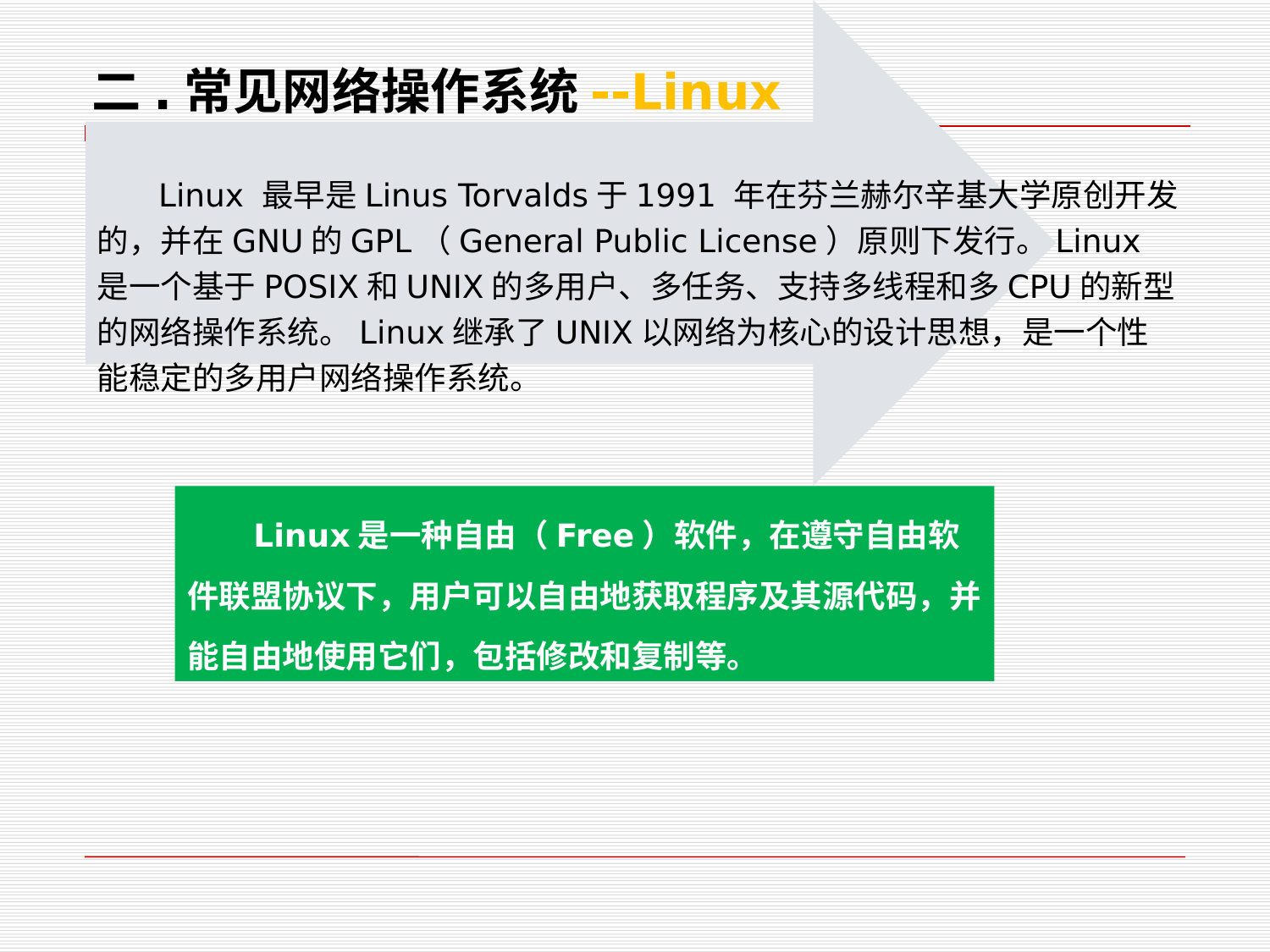

二.常见网络操作系统--Linux
      Linux 最早是Linus Torvalds于1991 年在芬兰赫尔辛基大学原创开发的，并在GNU的GPL（General Public License）原则下发行。Linux是一个基于POSIX和UNIX的多用户、多任务、支持多线程和多CPU的新型的网络操作系统。Linux继承了UNIX以网络为核心的设计思想，是一个性能稳定的多用户网络操作系统。

      Linux是一种自由（Free）软件，在遵守自由软件联盟协议下，用户可以自由地获取程序及其源代码，并能自由地使用它们，包括修改和复制等。
11